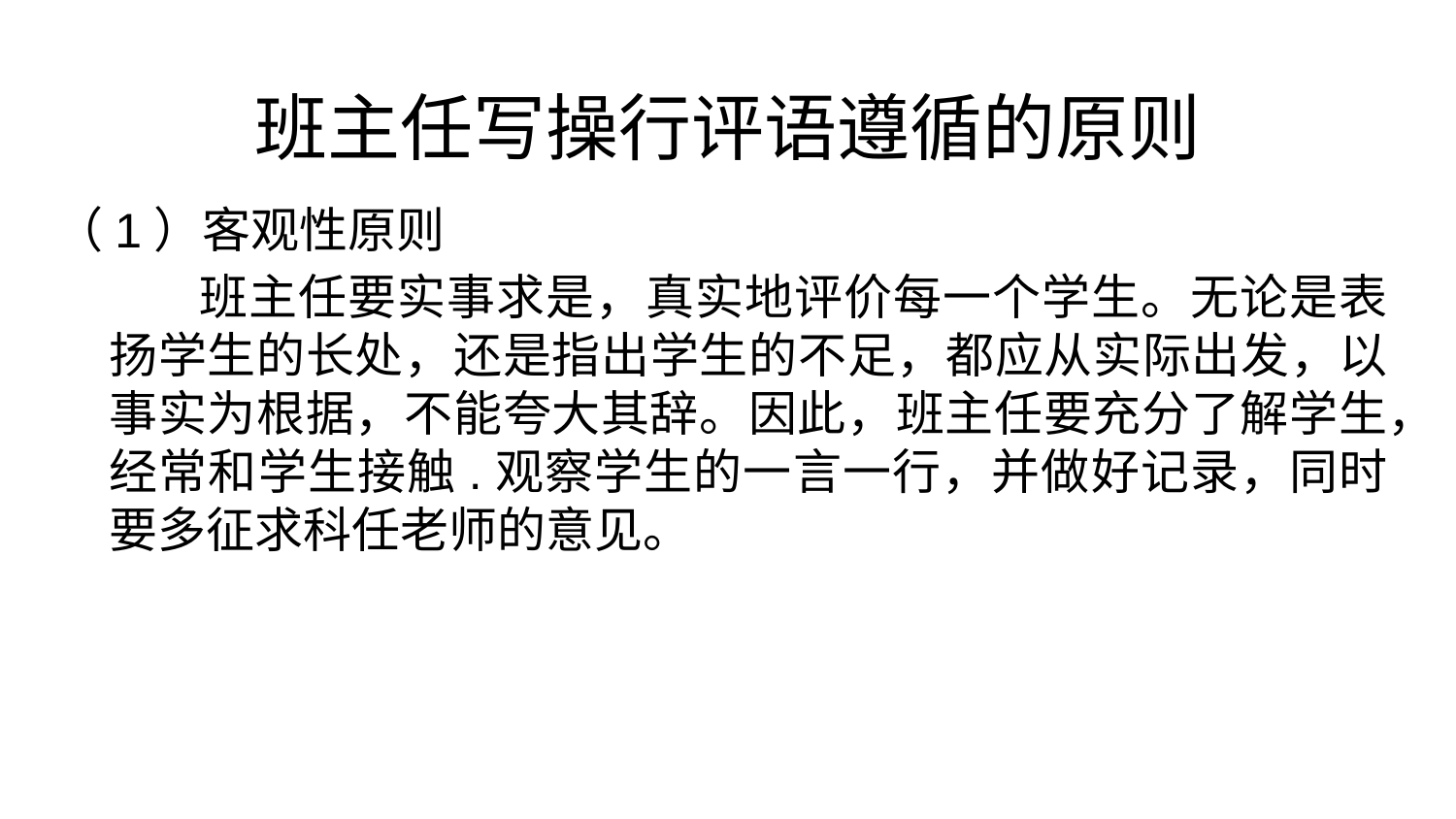

# 班主任写操行评语遵循的原则
（1）客观性原则
           班主任要实事求是，真实地评价每一个学生。无论是表扬学生的长处，还是指出学生的不足，都应从实际出发，以事实为根据，不能夸大其辞。因此，班主任要充分了解学生，经常和学生接触.观察学生的一言一行，并做好记录，同时要多征求科任老师的意见。